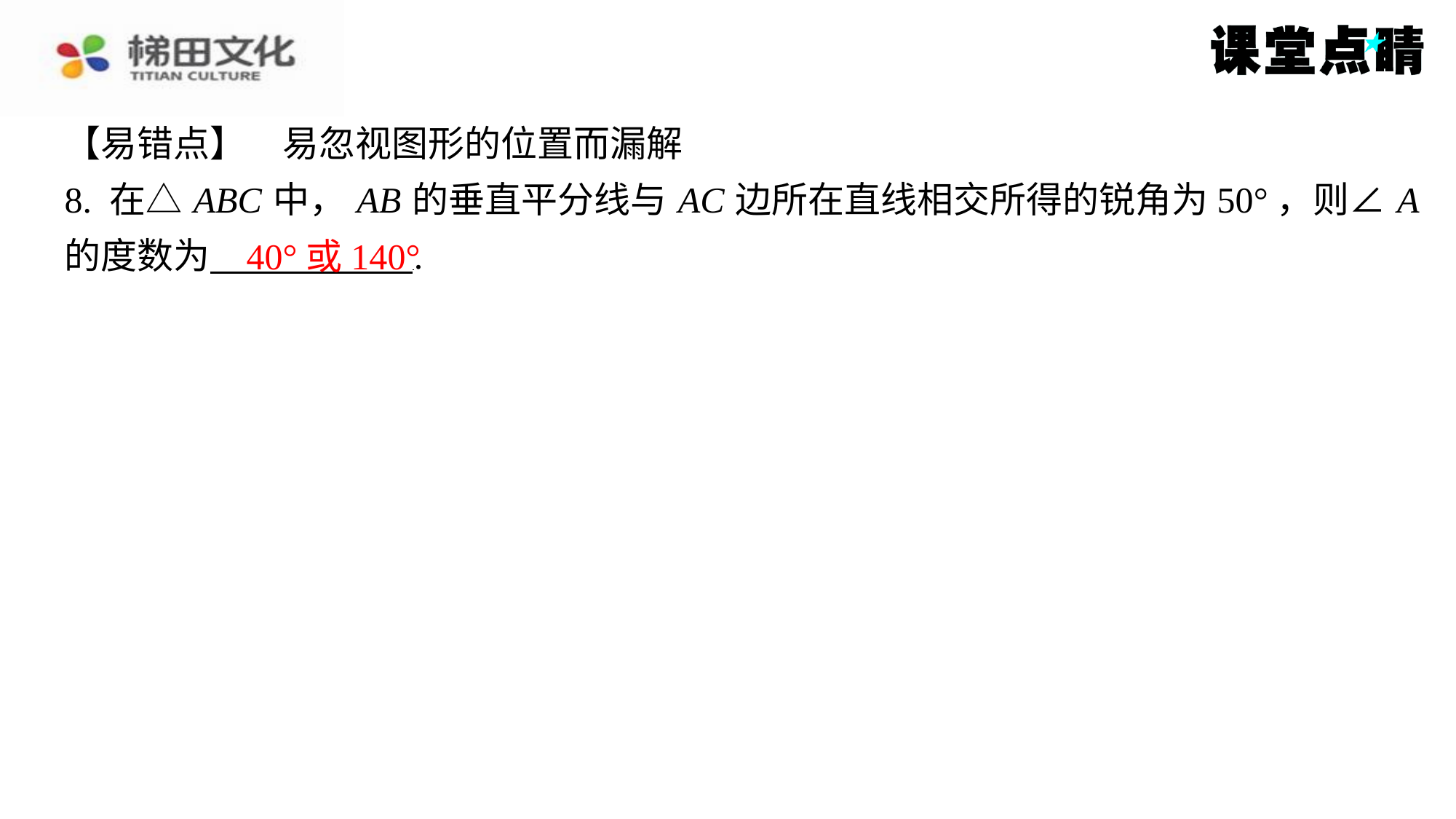

【易错点】　易忽视图形的位置而漏解
8. 在△ ABC 中， AB 的垂直平分线与 AC 边所在直线相交所得的锐角为50°，则∠ A
的度数为                               ⁠.
40°或140°